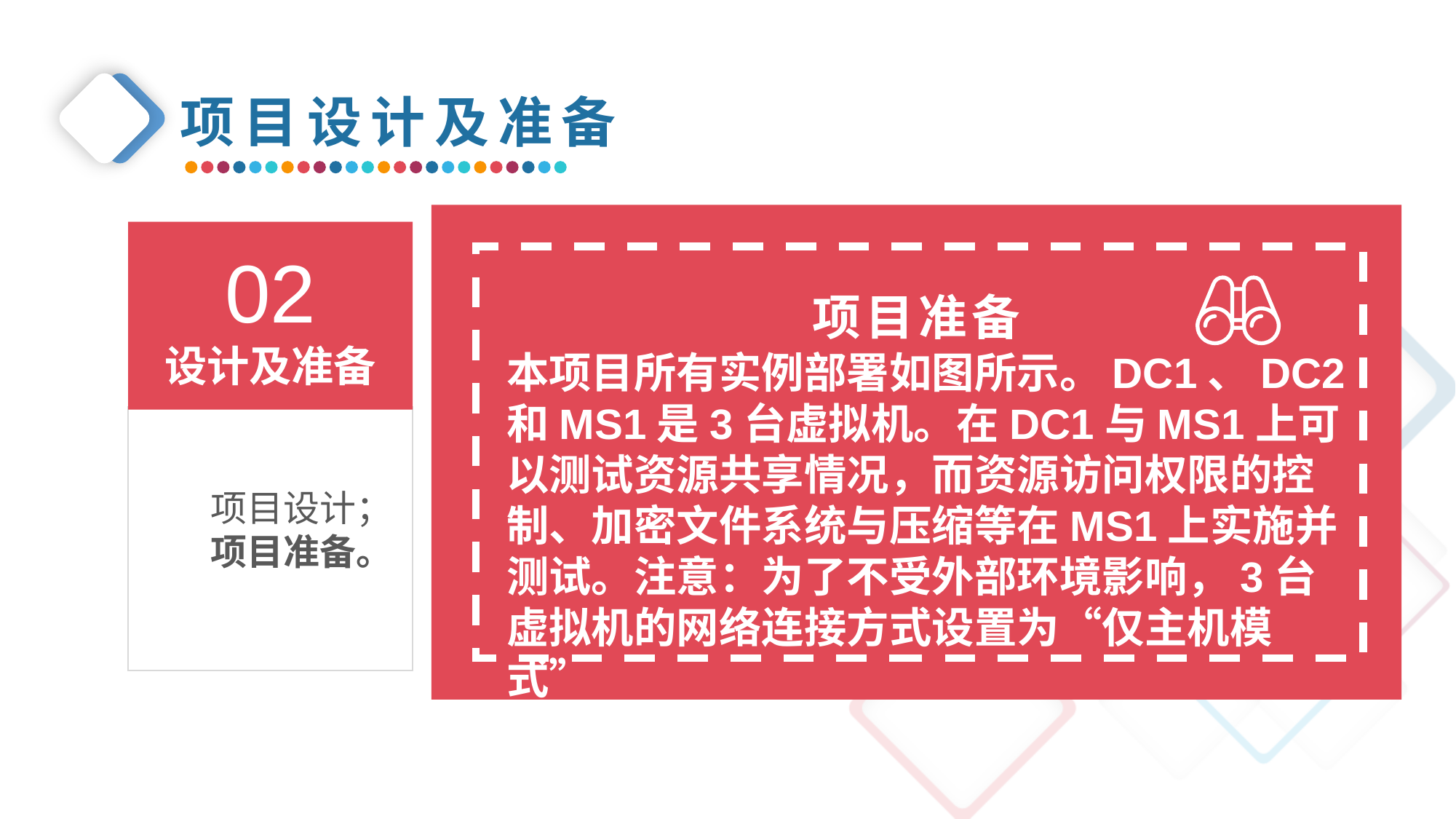

项目设计及准备

02
设计及准备

项目准备

本项目所有实例部署如图所示。DC1、DC2和MS1是3台虚拟机。在DC1与MS1上可以测试资源共享情况，而资源访问权限的控制、加密文件系统与压缩等在MS1上实施并测试。注意：为了不受外部环境影响，3台虚拟机的网络连接方式设置为“仅主机模式”

项目设计；
项目准备。